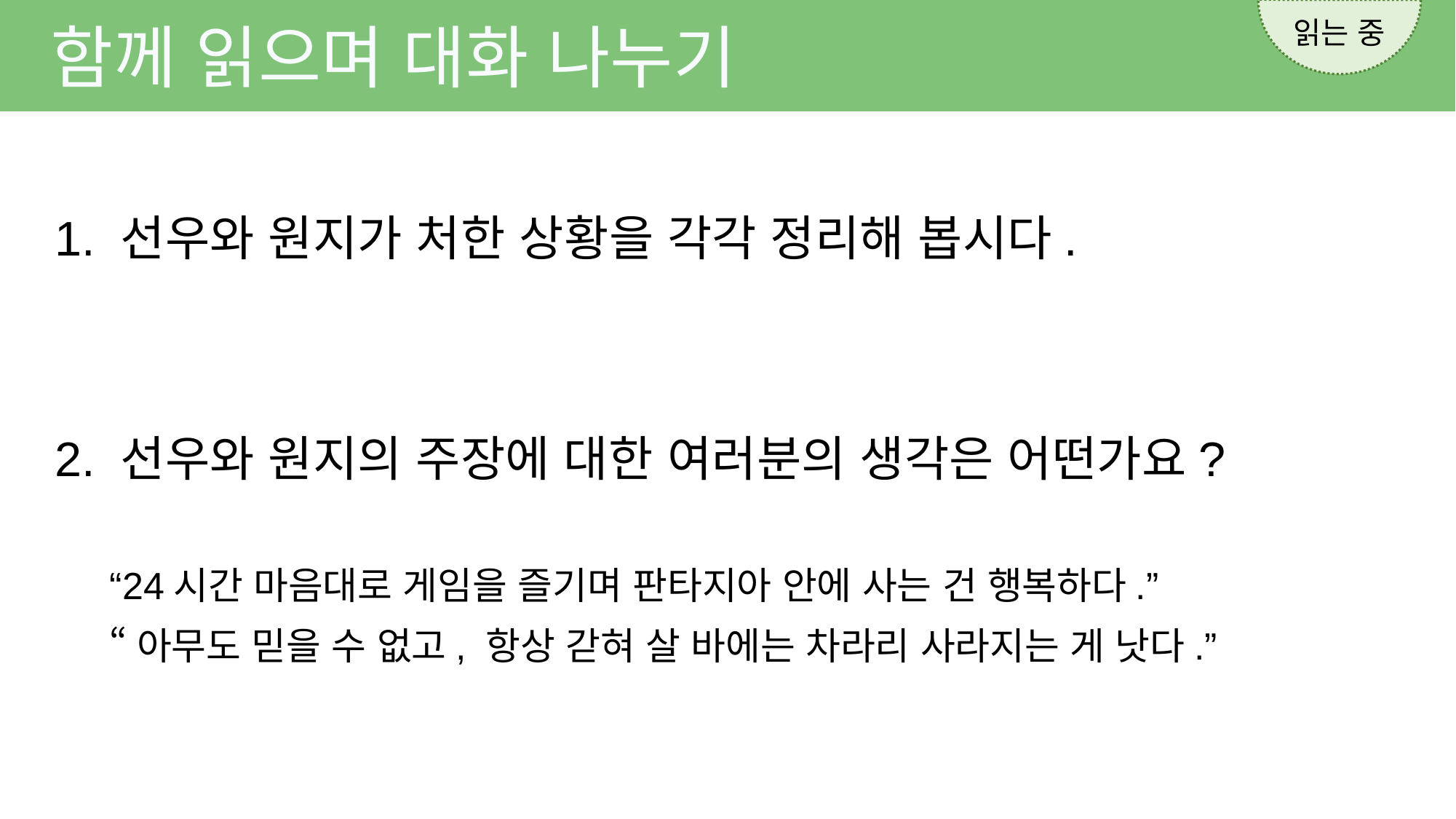

읽는 중

함께 읽으며 대화 나누기
1. 선우와 원지가 처한 상황을 각각 정리해 봅시다.

2. 선우와 원지의 주장에 대한 여러분의 생각은 어떤가요?

“24시간 마음대로 게임을 즐기며 판타지아 안에 사는 건 행복하다.”
“아무도 믿을 수 없고, 항상 갇혀 살 바에는 차라리 사라지는 게 낫다.”